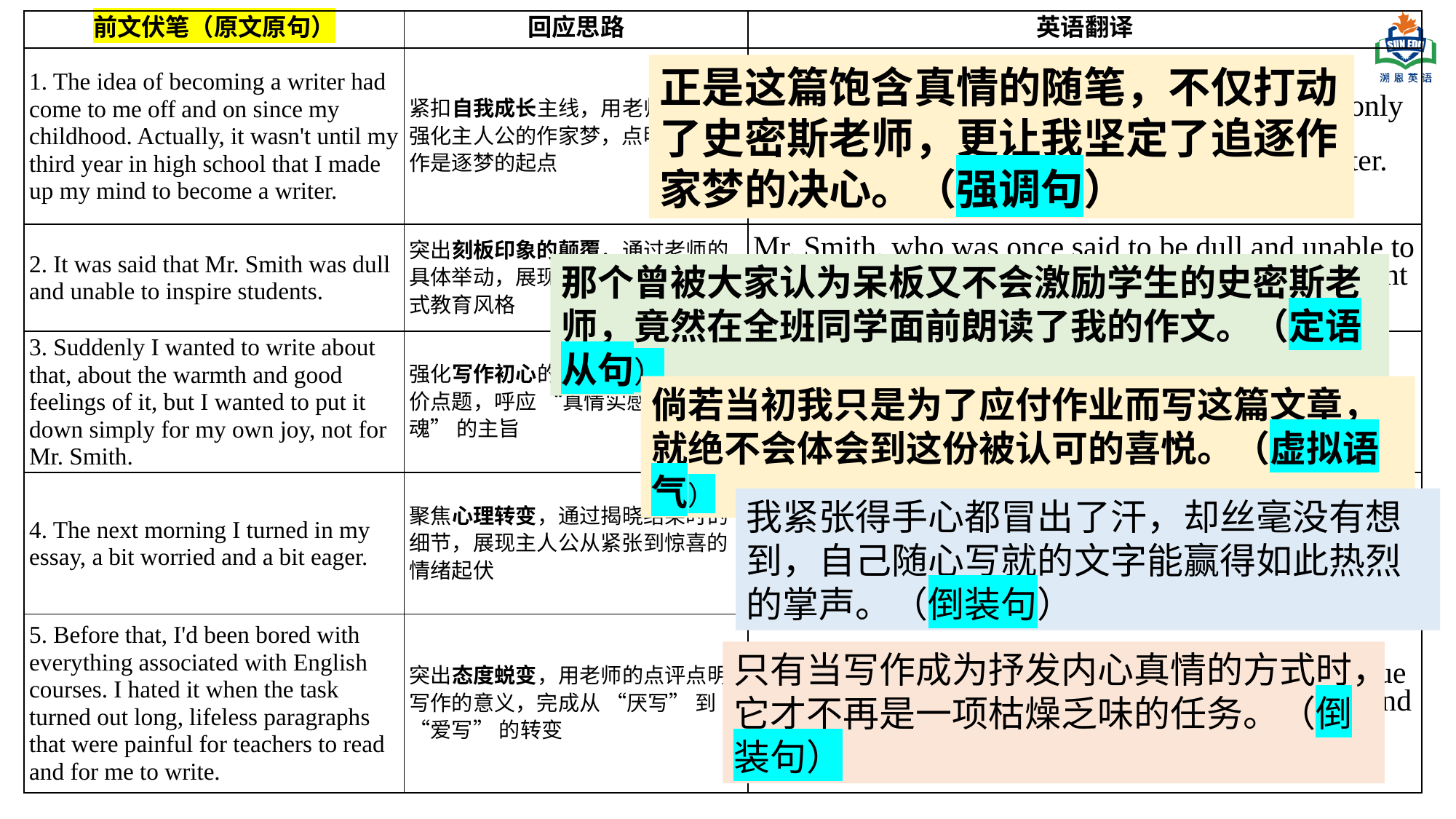

| 前文伏笔（原文原句） | 回应思路 | 英语翻译 |
| --- | --- | --- |
| 1. The idea of becoming a writer had come to me off and on since my childhood. Actually, it wasn't until my third year in high school that I made up my mind to become a writer. | 紧扣自我成长主线，用老师的认可强化主人公的作家梦，点明真情写作是逐梦的起点 | It was this essay full of genuine feelings that not only touched Mr. Smith, but also strengthened my determination to pursue my dream of being a writer. |
| 2. It was said that Mr. Smith was dull and unable to inspire students. | 突出刻板印象的颠覆，通过老师的具体举动，展现他的洞察力与鼓励式教育风格 | Mr. Smith, who was once said to be dull and unable to inspire students, actually read my essay aloud in front of the whole class. |
| 3. Suddenly I wanted to write about that, about the warmth and good feelings of it, but I wanted to put it down simply for my own joy, not for Mr. Smith. | 强化写作初心的价值，借老师的评价点题，呼应 “真情实感是写作灵魂” 的主旨 | If I had written this article just to finish my homework, I would never have experienced the joy of being recognized. |
| 4. The next morning I turned in my essay, a bit worried and a bit eager. | 聚焦心理转变，通过揭晓结果时的细节，展现主人公从紧张到惊喜的情绪起伏 | So nervous was I that my palms were sweating, yet I never expected that my casually written words could win such warm applause. |
| 5. Before that, I'd been bored with everything associated with English courses. I hated it when the task turned out long, lifeless paragraphs that were painful for teachers to read and for me to write. | 突出态度蜕变，用老师的点评点明写作的意义，完成从 “厌写” 到 “爱写” 的转变 | Only when writing becomes a way to express the true feelings in one's heart can it no longer be a boring and tedious task. |
正是这篇饱含真情的随笔，不仅打动了史密斯老师，更让我坚定了追逐作家梦的决心。（强调句）
那个曾被大家认为呆板又不会激励学生的史密斯老师，竟然在全班同学面前朗读了我的作文。（定语从句）
倘若当初我只是为了应付作业而写这篇文章，就绝不会体会到这份被认可的喜悦。（虚拟语气）
我紧张得手心都冒出了汗，却丝毫没有想到，自己随心写就的文字能赢得如此热烈的掌声。（倒装句）
只有当写作成为抒发内心真情的方式时，它才不再是一项枯燥乏味的任务。（倒装句）